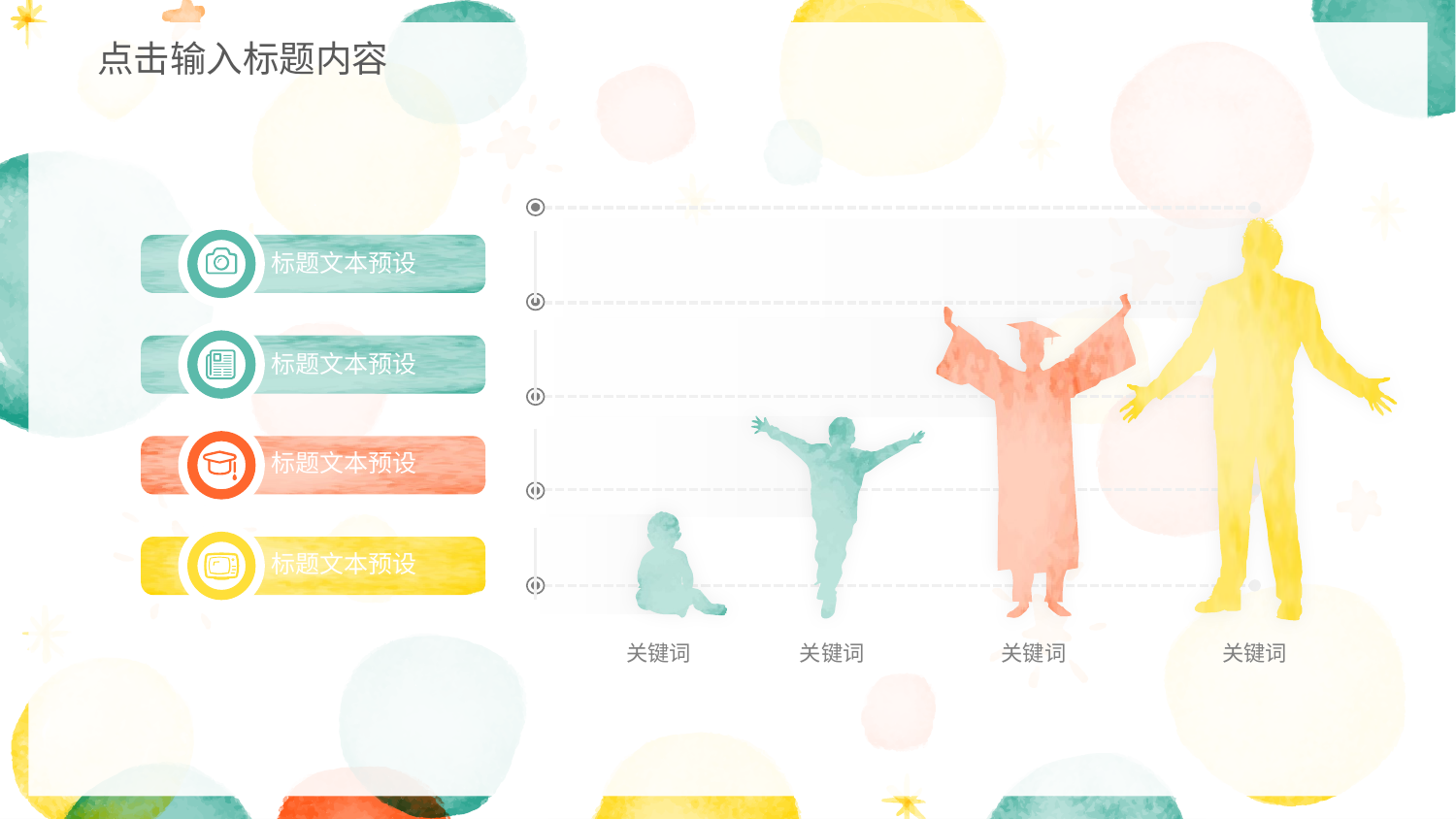

点击输入标题内容

关键词
关键词
关键词
关键词

标题文本预设

标题文本预设

标题文本预设

标题文本预设